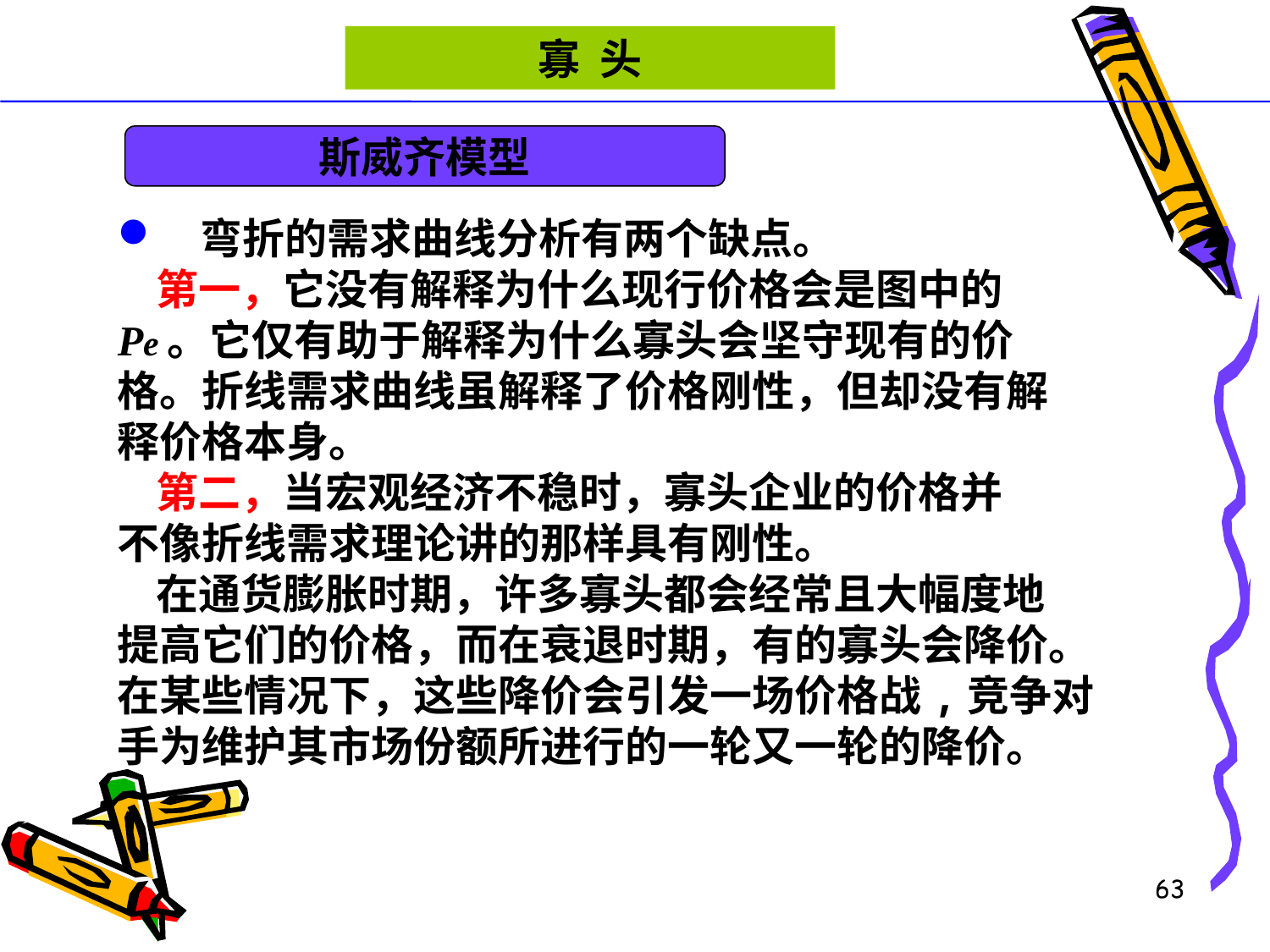

寡  头

斯威齐模型
 弯折的需求曲线分析有两个缺点。
   第一，它没有解释为什么现行价格会是图中的
Pe。它仅有助于解释为什么寡头会坚守现有的价
格。折线需求曲线虽解释了价格刚性，但却没有解
释价格本身。
   第二，当宏观经济不稳时，寡头企业的价格并
不像折线需求理论讲的那样具有刚性。
   在通货膨胀时期，许多寡头都会经常且大幅度地
提高它们的价格，而在衰退时期，有的寡头会降价。
在某些情况下，这些降价会引发一场价格战,竞争对
手为维护其市场份额所进行的一轮又一轮的降价。
63